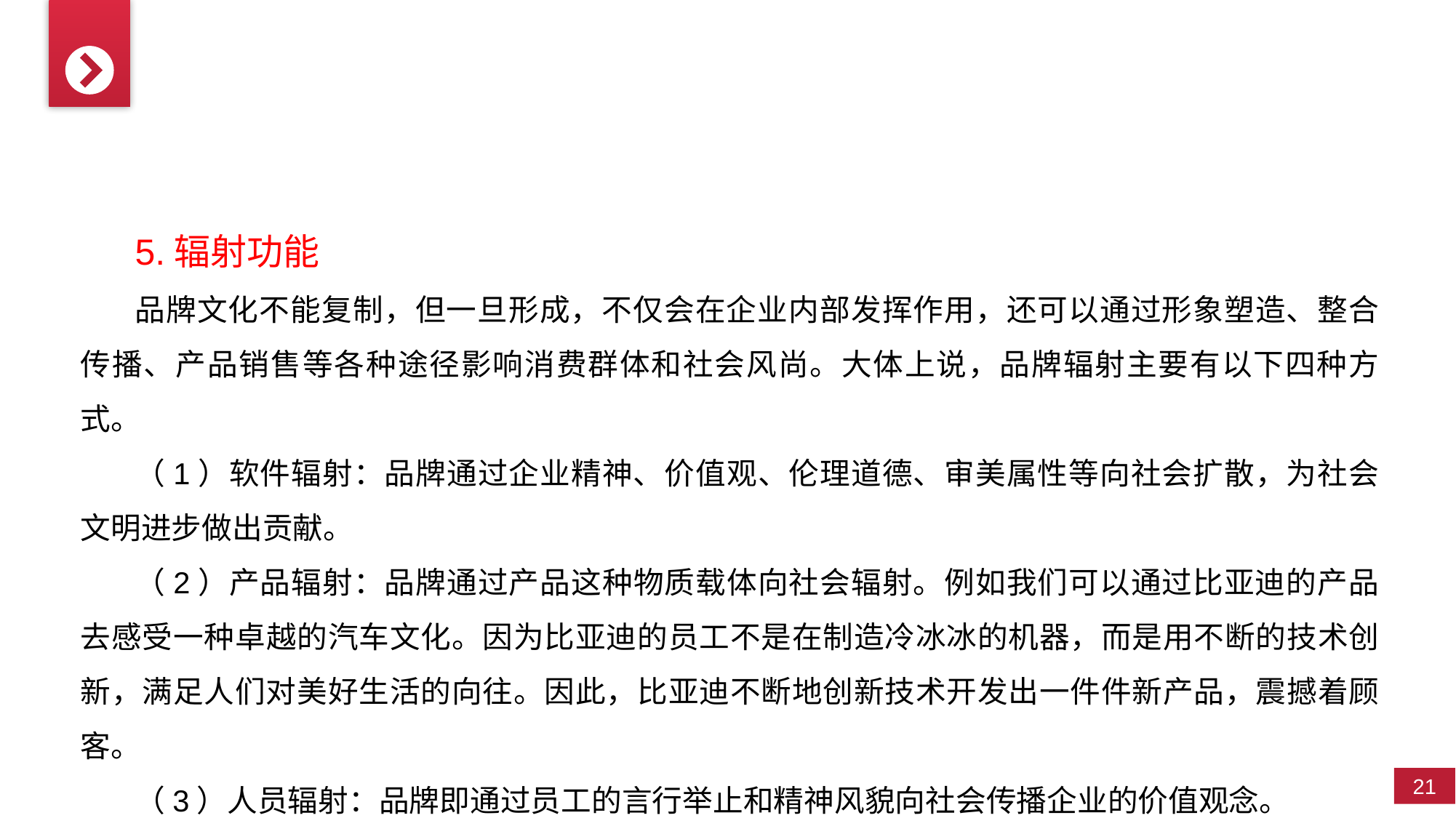

5.辐射功能
品牌文化不能复制，但一旦形成，不仅会在企业内部发挥作用，还可以通过形象塑造、整合传播、产品销售等各种途径影响消费群体和社会风尚。大体上说，品牌辐射主要有以下四种方式。
（1）软件辐射：品牌通过企业精神、价值观、伦理道德、审美属性等向社会扩散，为社会文明进步做出贡献。
（2）产品辐射：品牌通过产品这种物质载体向社会辐射。例如我们可以通过比亚迪的产品去感受一种卓越的汽车文化。因为比亚迪的员工不是在制造冷冰冰的机器，而是用不断的技术创新，满足人们对美好生活的向往。因此，比亚迪不断地创新技术开发出一件件新产品，震撼着顾客。
（3）人员辐射：品牌即通过员工的言行举止和精神风貌向社会传播企业的价值观念。
（4）宣传辐射：企业即通过媒体等多种宣传工具传播品牌文化。